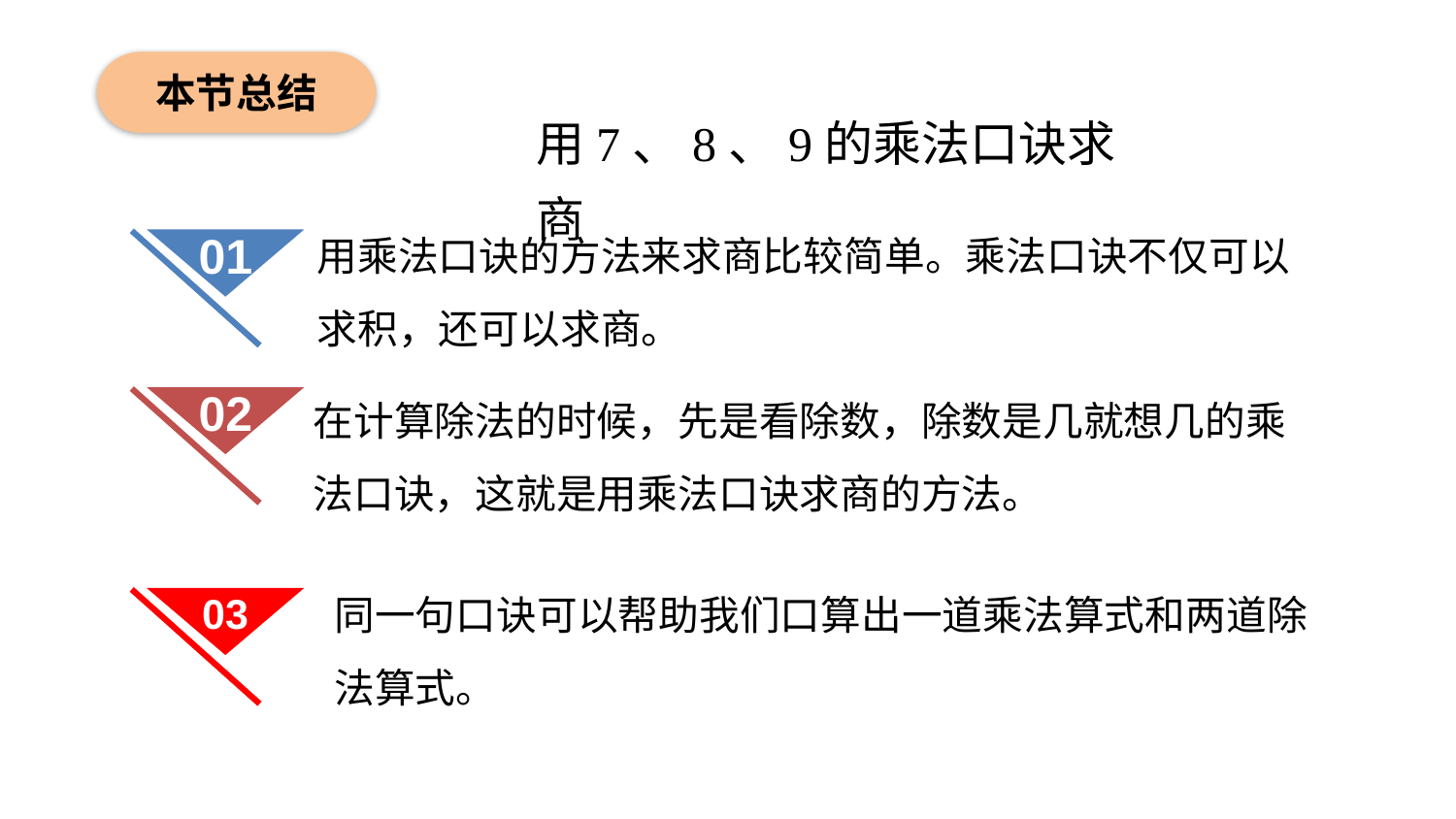

本节总结
用7、8、9的乘法口诀求商
用乘法口诀的方法来求商比较简单。乘法口诀不仅可以求积，还可以求商。
01
02
在计算除法的时候，先是看除数，除数是几就想几的乘法口诀，这就是用乘法口诀求商的方法。
同一句口诀可以帮助我们口算出一道乘法算式和两道除法算式。
03